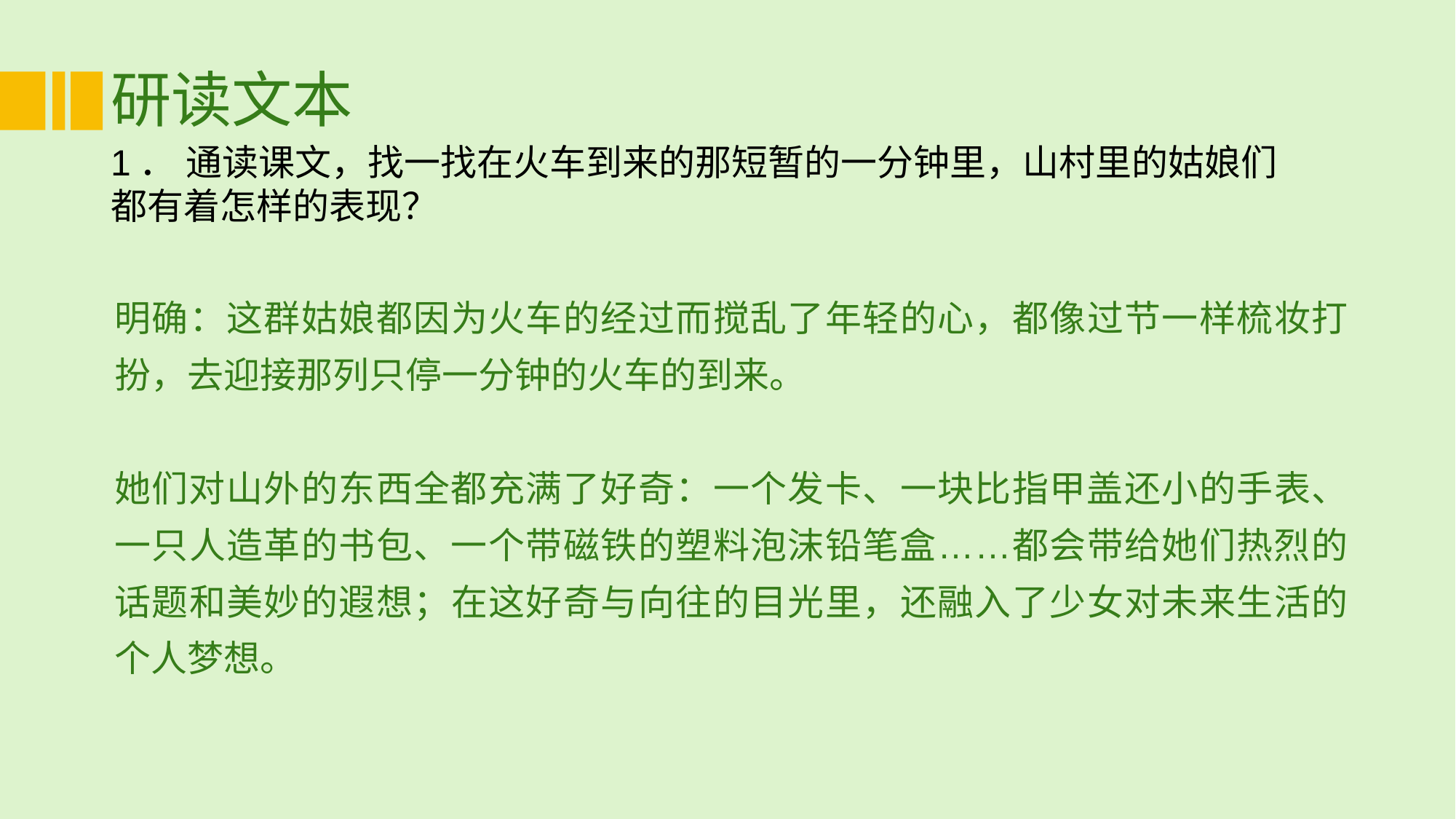

# 研读文本
1． 通读课文，找一找在火车到来的那短暂的一分钟里，山村里的姑娘们都有着怎样的表现？
明确：这群姑娘都因为火车的经过而搅乱了年轻的心，都像过节一样梳妆打扮，去迎接那列只停一分钟的火车的到来。

她们对山外的东西全都充满了好奇：一个发卡、一块比指甲盖还小的手表、一只人造革的书包、一个带磁铁的塑料泡沫铅笔盒……都会带给她们热烈的话题和美妙的遐想；在这好奇与向往的目光里，还融入了少女对未来生活的个人梦想。